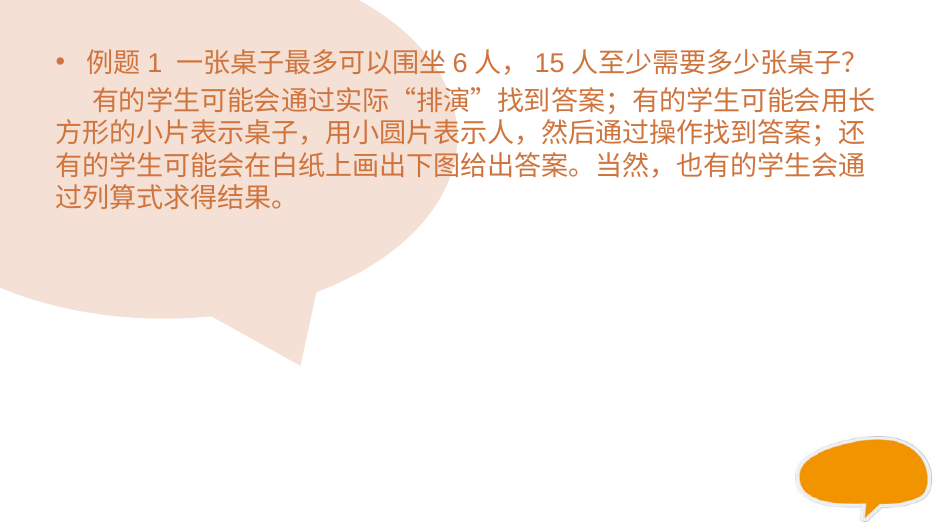

#
例题1 一张桌子最多可以围坐6人，15人至少需要多少张桌子？
     有的学生可能会通过实际“排演”找到答案；有的学生可能会用长方形的小片表示桌子，用小圆片表示人，然后通过操作找到答案；还有的学生可能会在白纸上画出下图给出答案。当然，也有的学生会通过列算式求得结果。